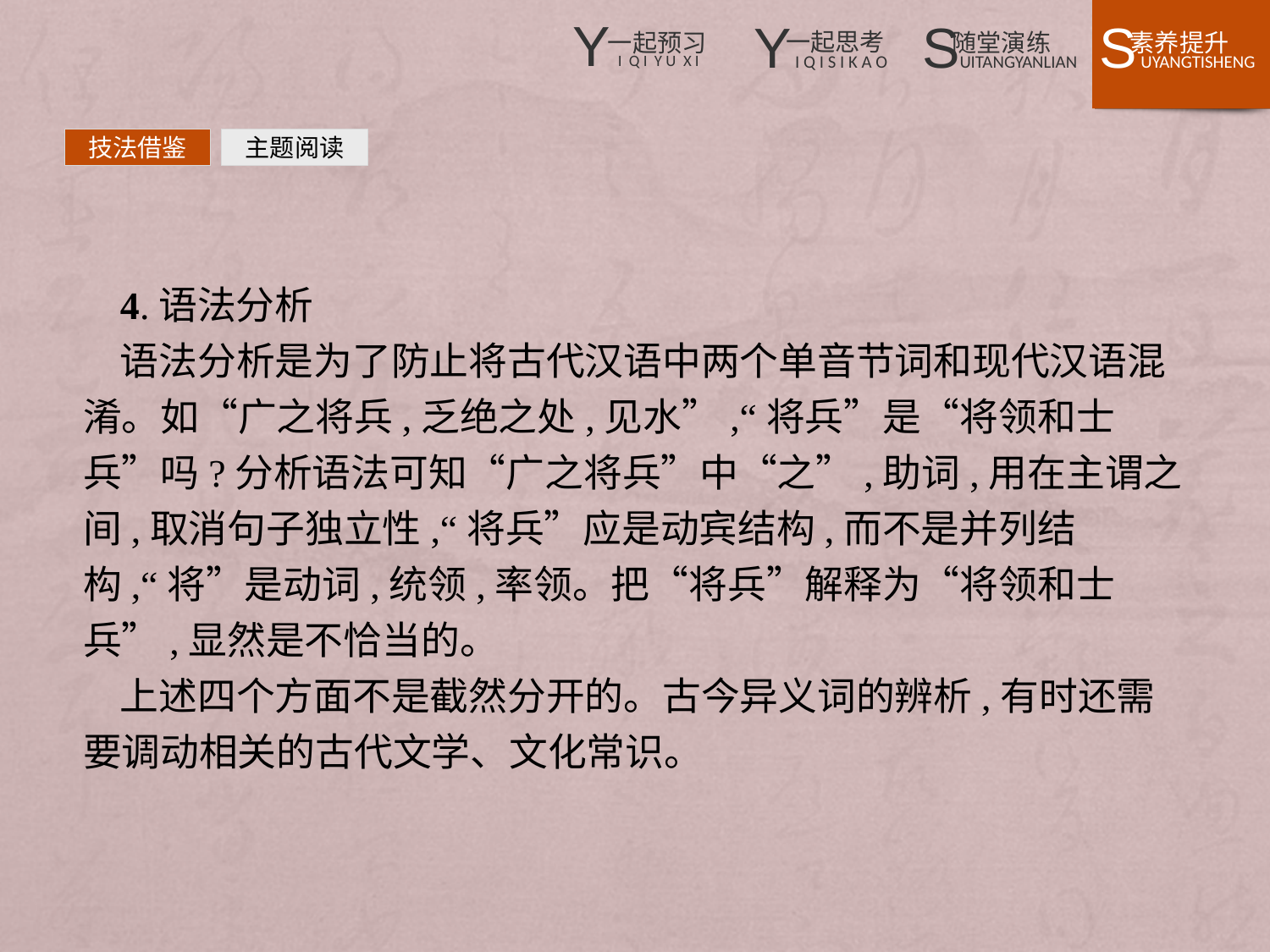

技法借鉴
主题阅读
4.语法分析
语法分析是为了防止将古代汉语中两个单音节词和现代汉语混淆。如“广之将兵,乏绝之处,见水”,“将兵”是“将领和士兵”吗?分析语法可知“广之将兵”中“之”,助词,用在主谓之间,取消句子独立性,“将兵”应是动宾结构,而不是并列结构,“将”是动词,统领,率领。把“将兵”解释为“将领和士兵”,显然是不恰当的。
上述四个方面不是截然分开的。古今异义词的辨析,有时还需要调动相关的古代文学、文化常识。